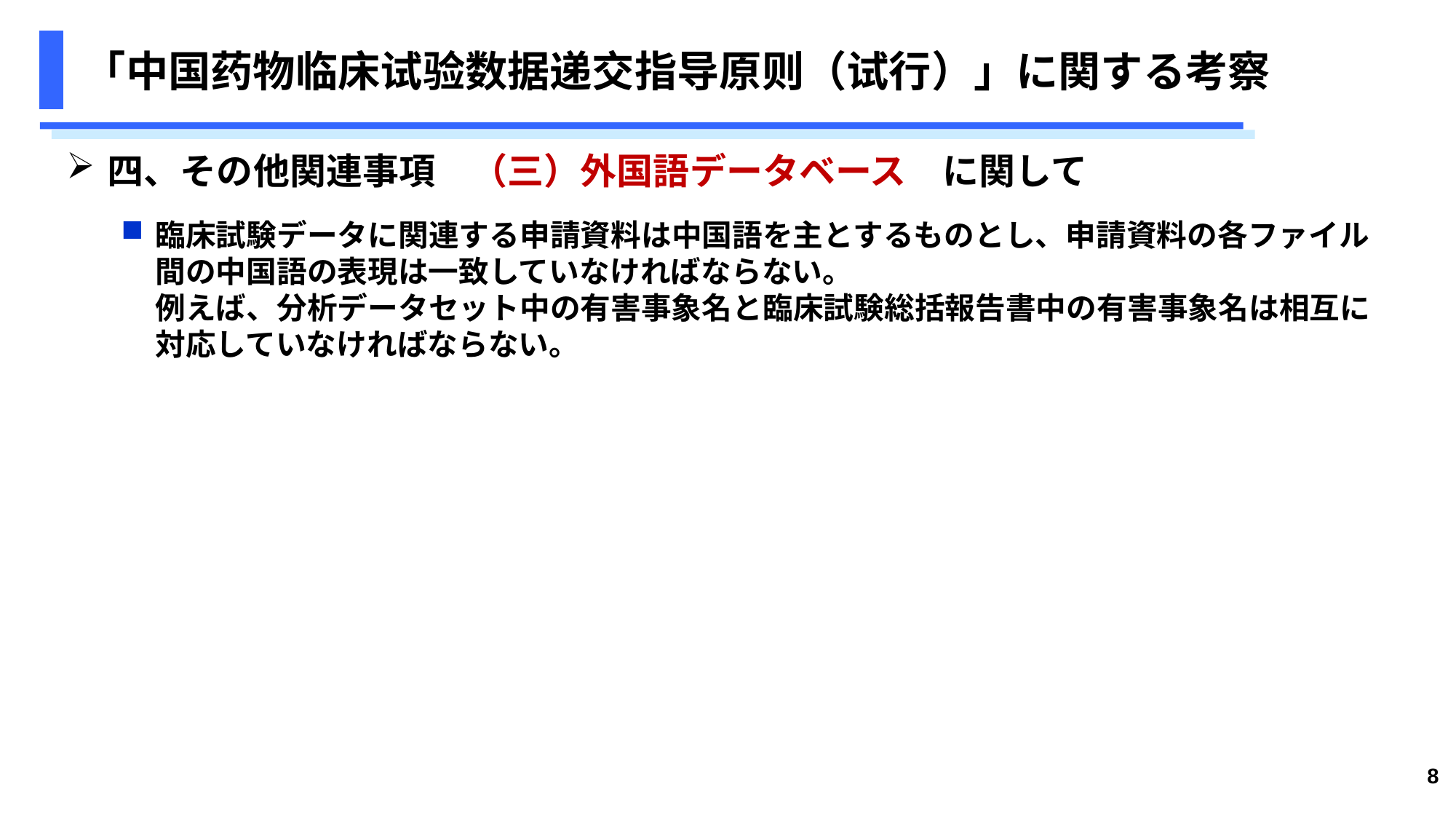

# 「中国药物临床试验数据递交指导原则（试行）」に関する考察
四、その他関連事項　（三）外国語データベース　に関して
臨床試験データに関連する申請資料は中国語を主とするものとし、申請資料の各ファイル間の中国語の表現は一致していなければならない。
例えば、分析データセット中の有害事象名と臨床試験総括報告書中の有害事象名は相互に対応していなければならない。

8